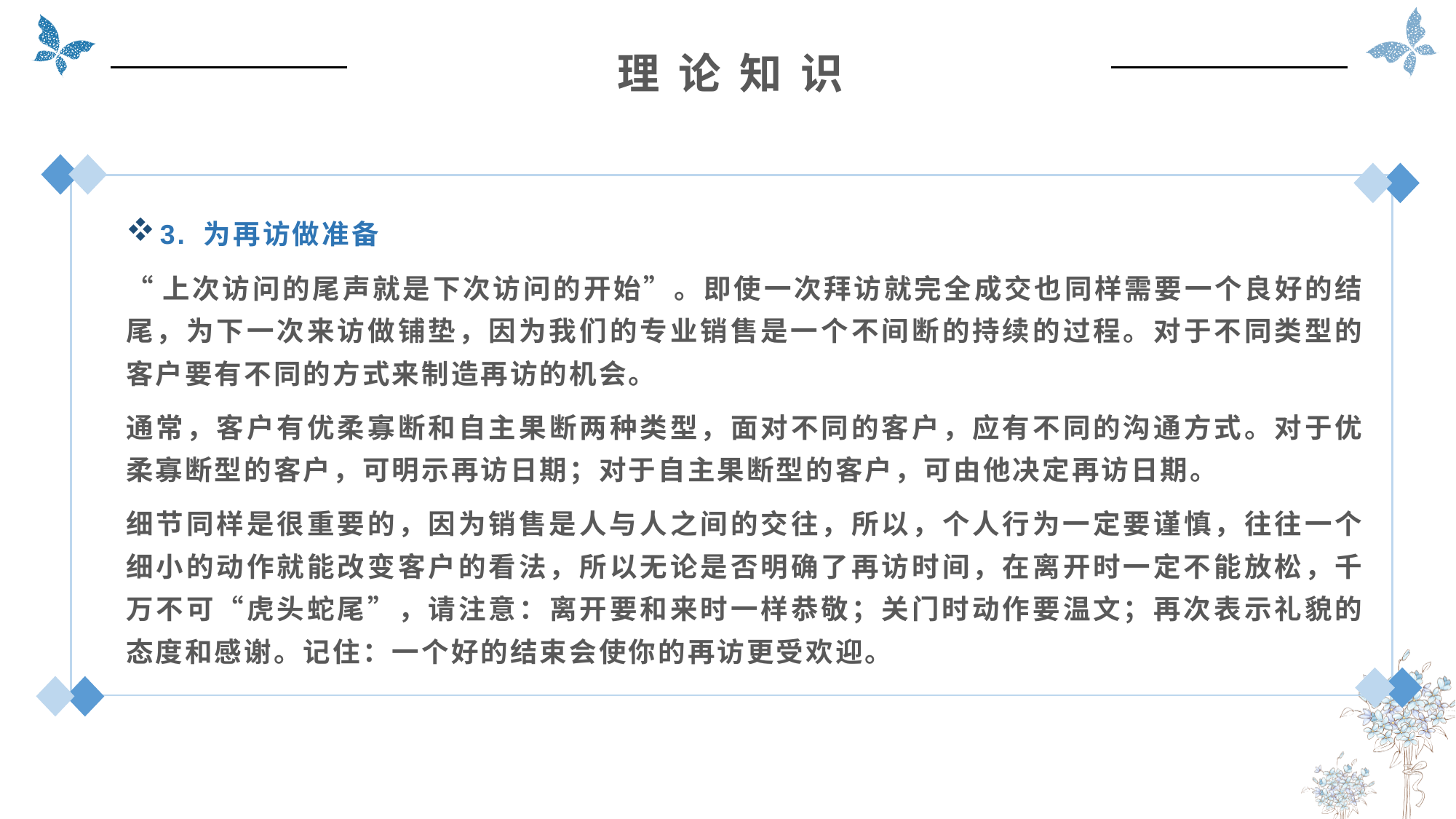

理 论 知 识

3. 为再访做准备
“上次访问的尾声就是下次访问的开始”。即使一次拜访就完全成交也同样需要一个良好的结尾，为下一次来访做铺垫，因为我们的专业销售是一个不间断的持续的过程。对于不同类型的客户要有不同的方式来制造再访的机会。
通常，客户有优柔寡断和自主果断两种类型，面对不同的客户，应有不同的沟通方式。对于优柔寡断型的客户，可明示再访日期；对于自主果断型的客户，可由他决定再访日期。
细节同样是很重要的，因为销售是人与人之间的交往，所以，个人行为一定要谨慎，往往一个细小的动作就能改变客户的看法，所以无论是否明确了再访时间，在离开时一定不能放松，千万不可“虎头蛇尾”，请注意：离开要和来时一样恭敬；关门时动作要温文；再次表示礼貌的态度和感谢。记住：一个好的结束会使你的再访更受欢迎。